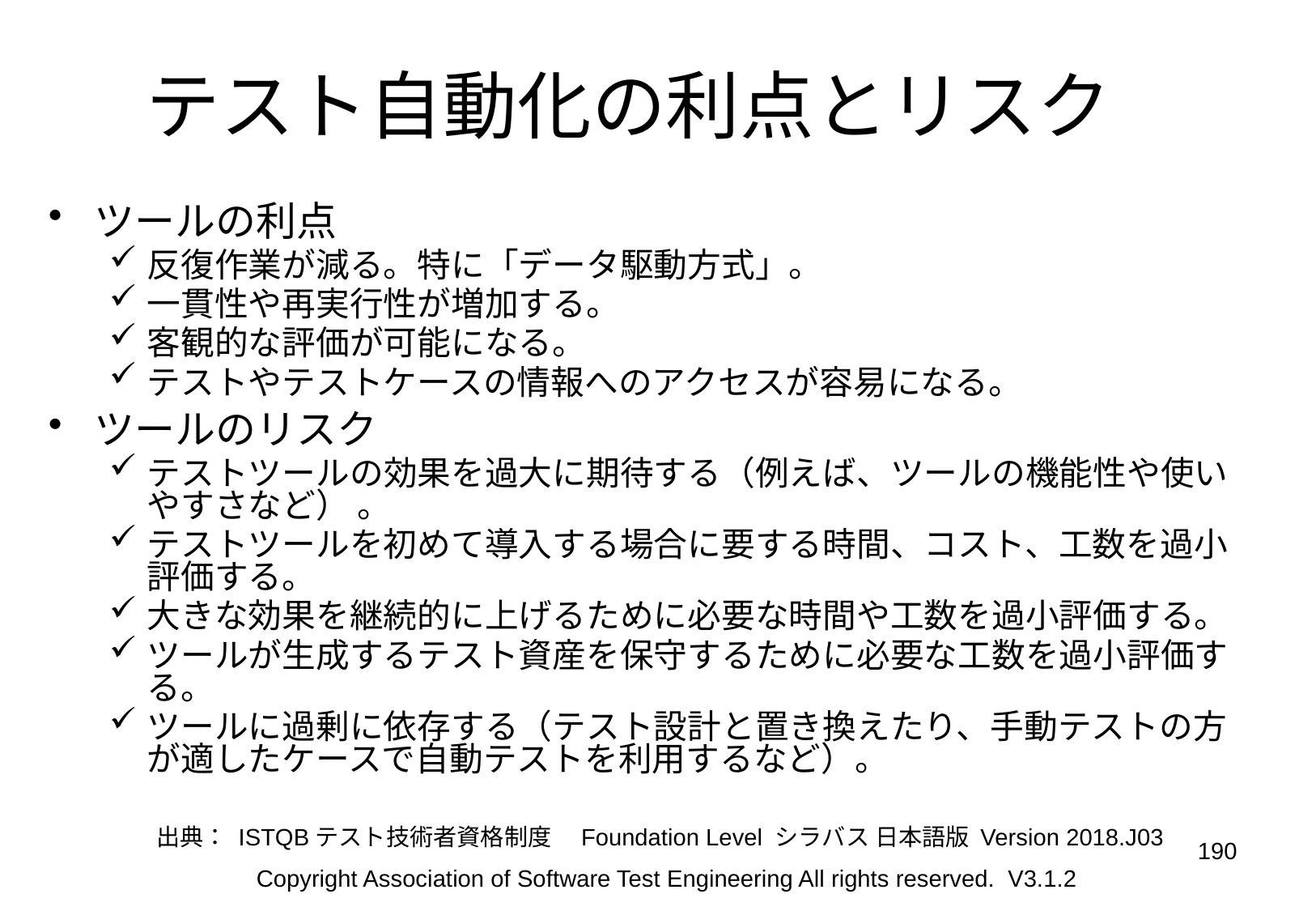

テスト自動化の利点とリスク
ツールの利点
反復作業が減る。特に「データ駆動方式」。
一貫性や再実行性が増加する。
客観的な評価が可能になる。
テストやテストケースの情報へのアクセスが容易になる。
ツールのリスク
テストツールの効果を過大に期待する（例えば、ツールの機能性や使いやすさなど） 。
テストツールを初めて導入する場合に要する時間、コスト、工数を過小評価する。
大きな効果を継続的に上げるために必要な時間や工数を過小評価する。
ツールが生成するテスト資産を保守するために必要な工数を過小評価する。
ツールに過剰に依存する（テスト設計と置き換えたり、手動テストの方が適したケースで自動テストを利用するなど）。
出典： ISTQBテスト技術者資格制度　Foundation Level シラバス 日本語版 Version 2018.J03
190
Copyright Association of Software Test Engineering All rights reserved.  V3.1.2